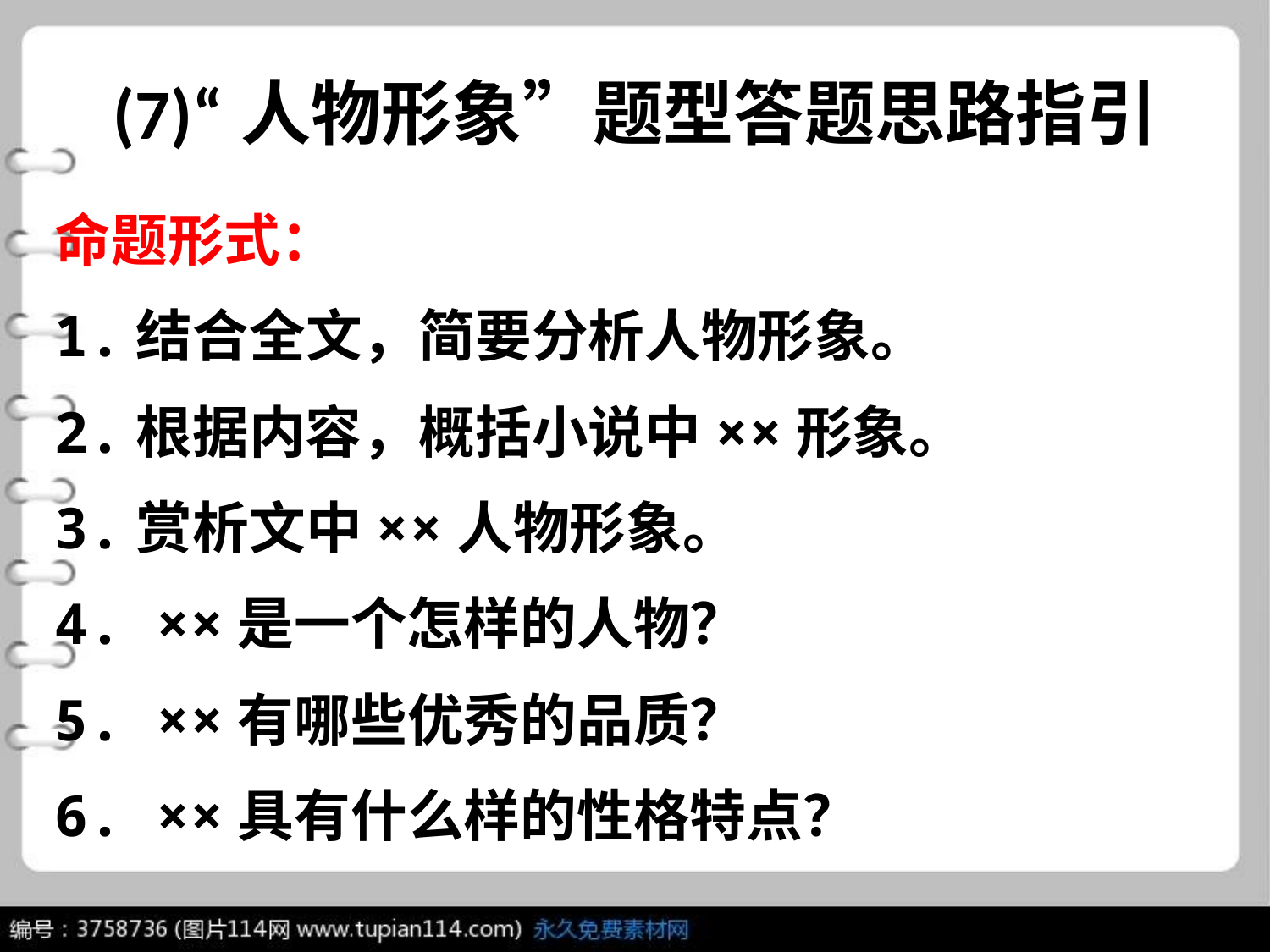

# (7)“人物形象”题型答题思路指引
命题形式：
1.结合全文，简要分析人物形象。
2.根据内容，概括小说中××形象。
3.赏析文中××人物形象。
4. ××是一个怎样的人物？
5. ××有哪些优秀的品质？
6. ××具有什么样的性格特点？